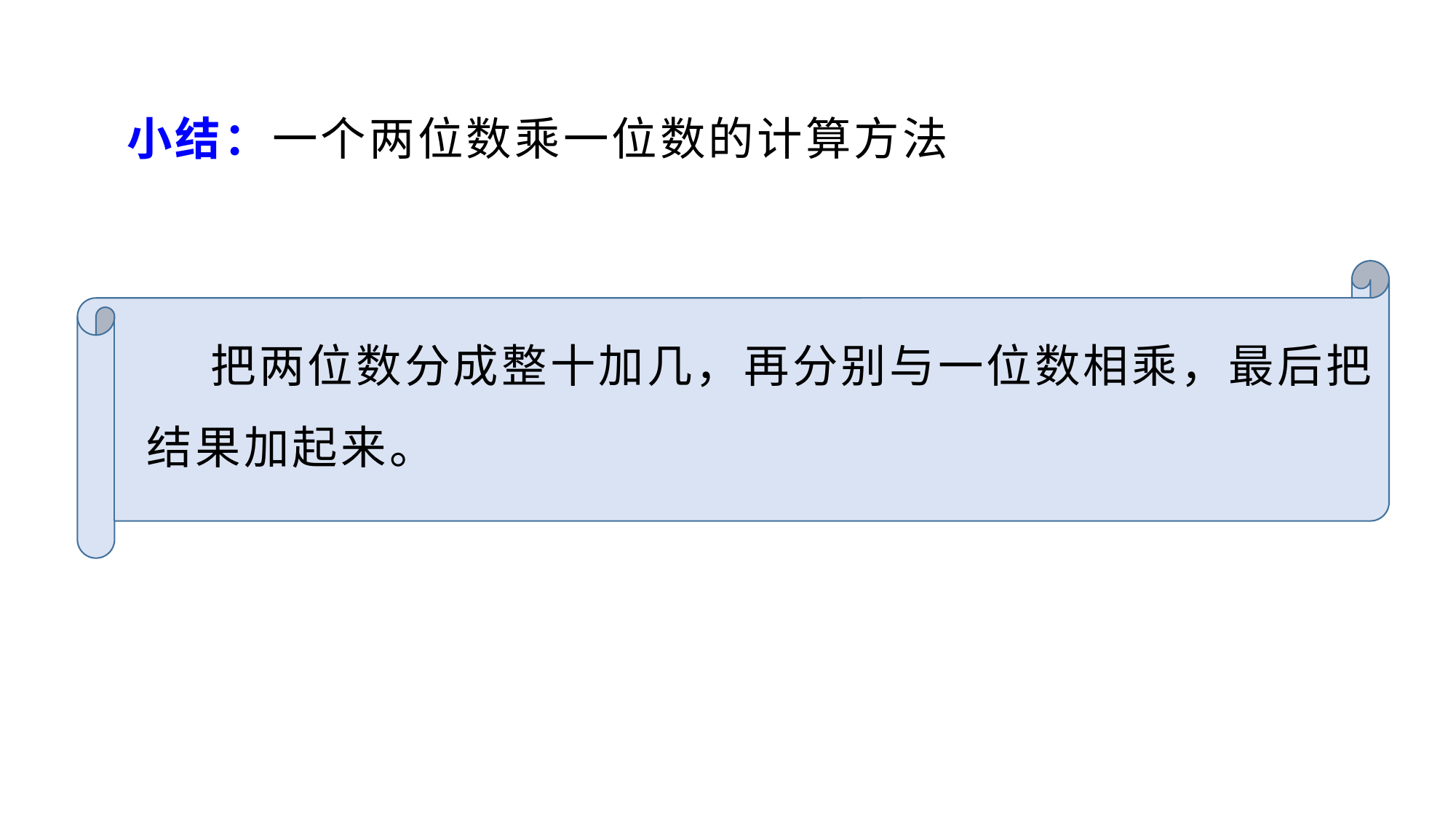

小结：一个两位数乘一位数的计算方法

    把两位数分成整十加几，再分别与一位数相乘，最后把结果加起来。